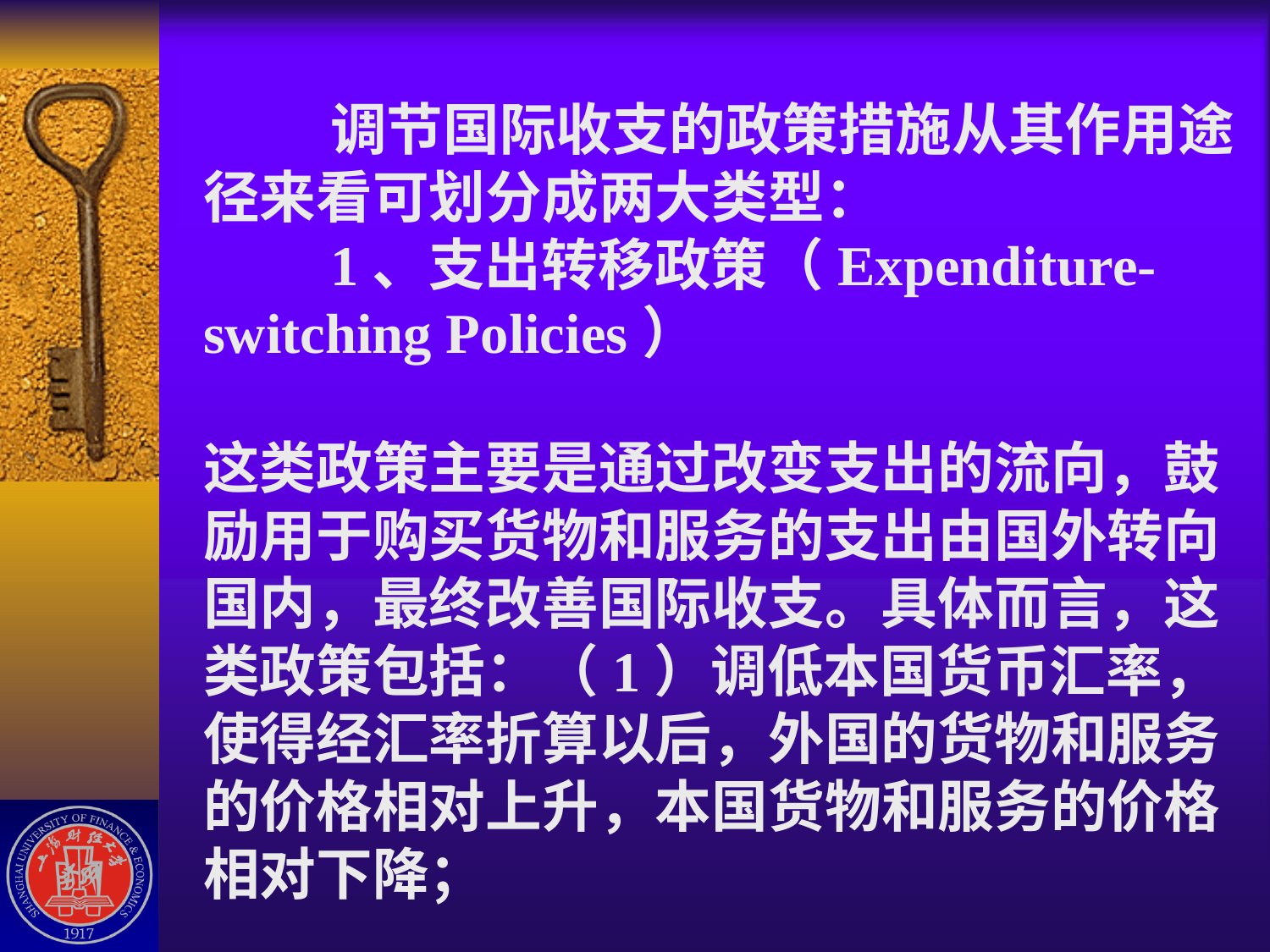

# 调节国际收支的政策措施从其作用途径来看可划分成两大类型： 1、支出转移政策（Expenditure-switching Policies） 这类政策主要是通过改变支出的流向，鼓励用于购买货物和服务的支出由国外转向国内，最终改善国际收支。具体而言，这类政策包括：（1）调低本国货币汇率，使得经汇率折算以后，外国的货物和服务的价格相对上升，本国货物和服务的价格相对下降；